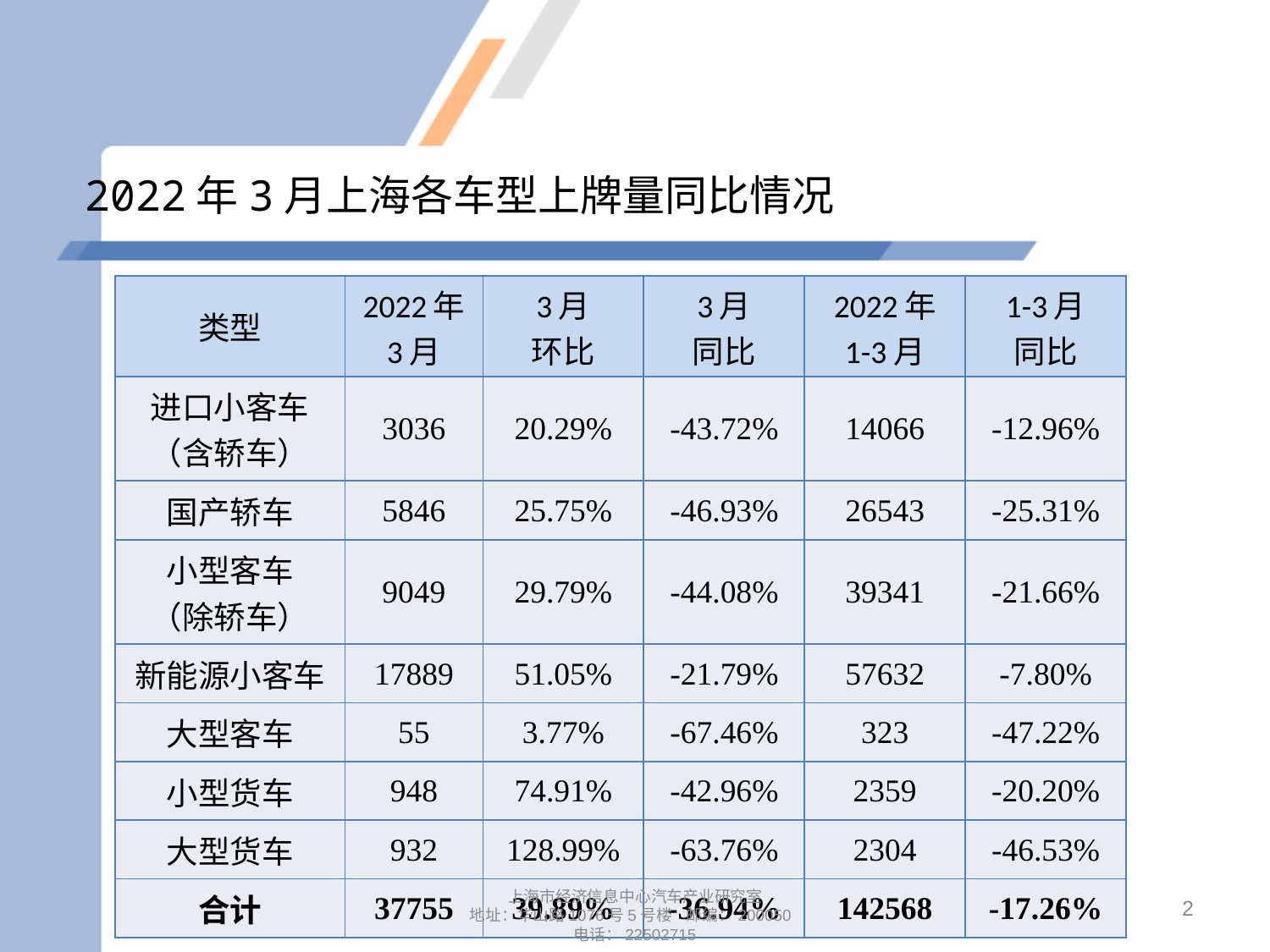

# 2022年3月上海各车型上牌量同比情况

| 类型 | 2022年 3月 | 3月 环比 | 3月 同比 | 2022年 1-3月 | 1-3月 同比 |
| --- | --- | --- | --- | --- | --- |
| 进口小客车 （含轿车） | 3036 | 20.29% | -43.72% | 14066 | -12.96% |
| 国产轿车 | 5846 | 25.75% | -46.93% | 26543 | -25.31% |
| 小型客车 （除轿车） | 9049 | 29.79% | -44.08% | 39341 | -21.66% |
| 新能源小客车 | 17889 | 51.05% | -21.79% | 57632 | -7.80% |
| 大型客车 | 55 | 3.77% | -67.46% | 323 | -47.22% |
| 小型货车 | 948 | 74.91% | -42.96% | 2359 | -20.20% |
| 大型货车 | 932 | 128.99% | -63.76% | 2304 | -46.53% |
| 合计 | 37755 | 39.89% | -36.94% | 142568 | -17.26% |

2
上海市经济信息中心汽车产业研究室
地址：华山路1076号5号楼    邮编：200050
电话：22502715